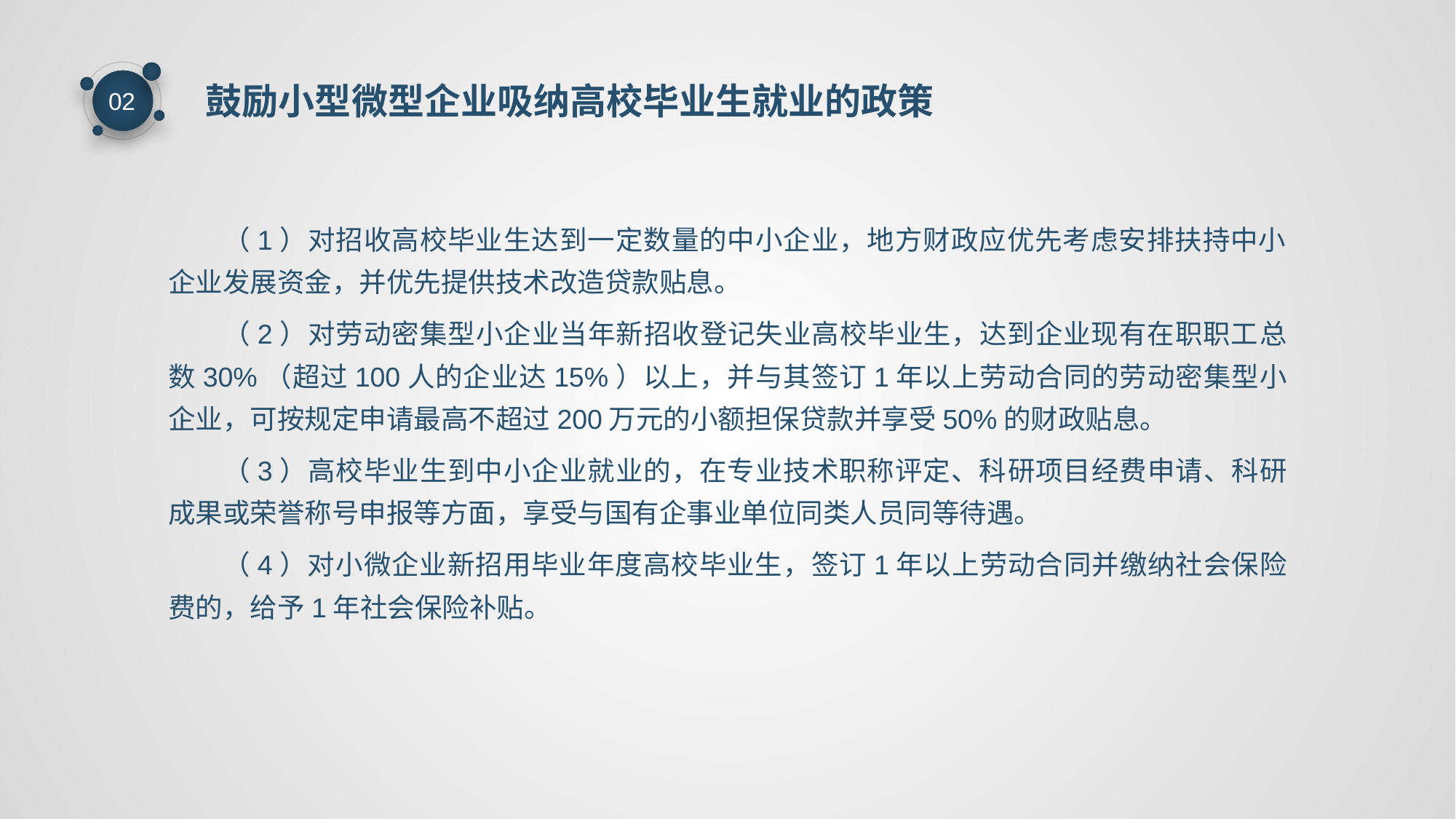

鼓励小型微型企业吸纳高校毕业生就业的政策
02
（1）对招收高校毕业生达到一定数量的中小企业，地方财政应优先考虑安排扶持中小企业发展资金，并优先提供技术改造贷款贴息。
（2）对劳动密集型小企业当年新招收登记失业高校毕业生，达到企业现有在职职工总数30%（超过100人的企业达15%）以上，并与其签订1年以上劳动合同的劳动密集型小企业，可按规定申请最高不超过200万元的小额担保贷款并享受50%的财政贴息。
（3）高校毕业生到中小企业就业的，在专业技术职称评定、科研项目经费申请、科研成果或荣誉称号申报等方面，享受与国有企事业单位同类人员同等待遇。
（4）对小微企业新招用毕业年度高校毕业生，签订1年以上劳动合同并缴纳社会保险费的，给予1年社会保险补贴。